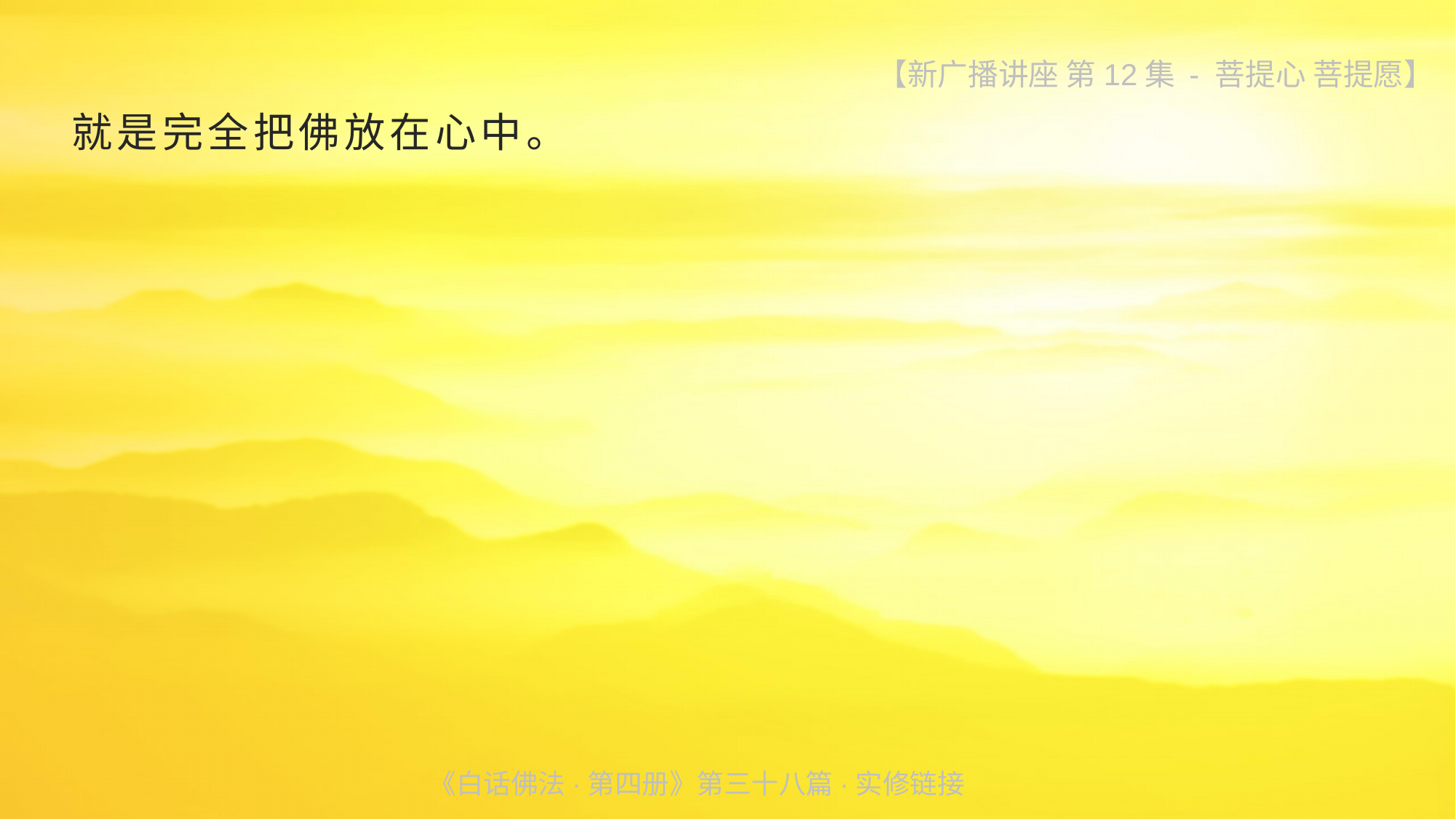

【新广播讲座 第12集 - 菩提心 菩提愿】
就是完全把佛放在心中。

《白话佛法·第四册》第三十八篇·实修链接